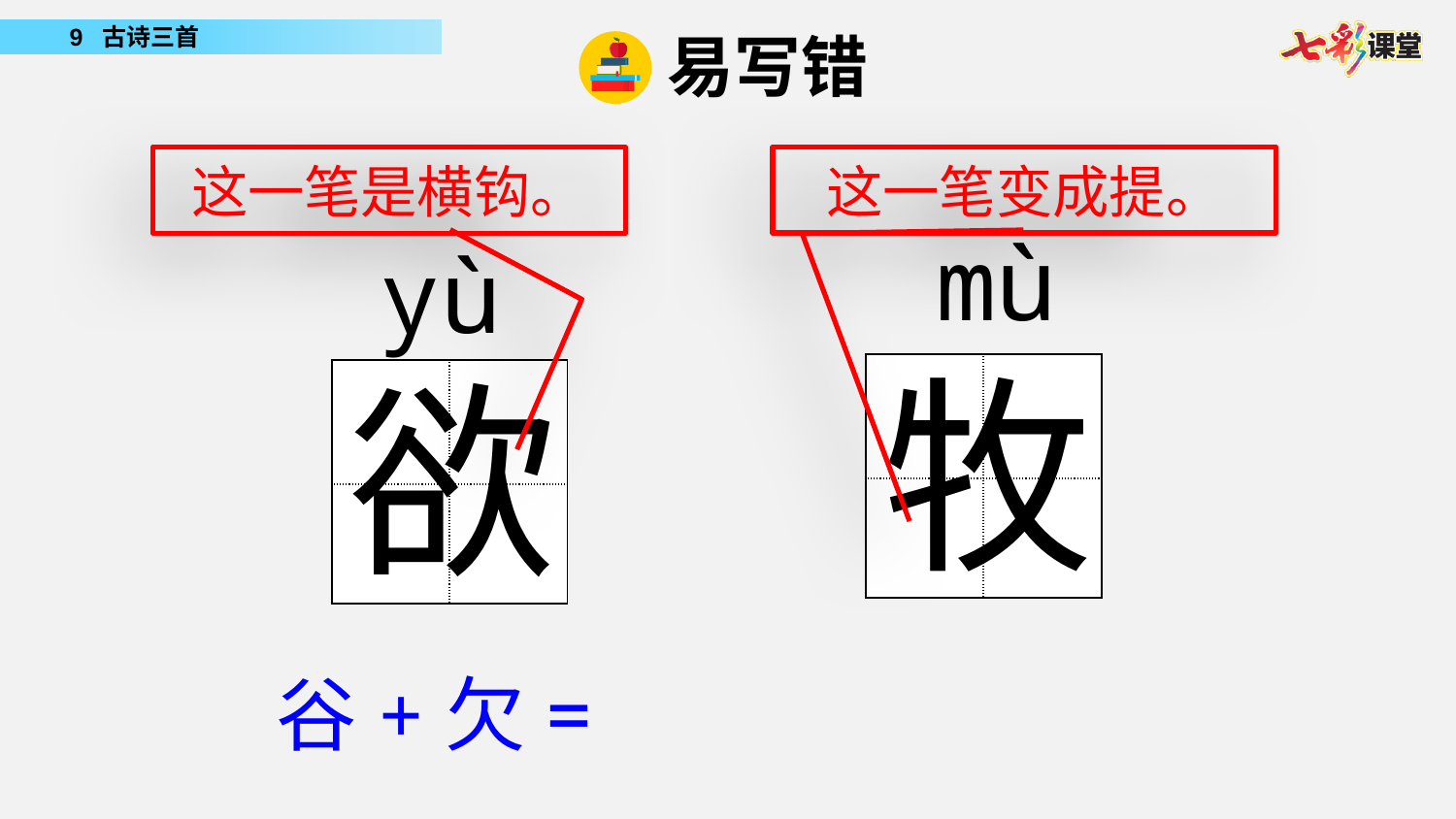

易写错

这一笔变成提。
这一笔是横钩。
mù
yù
牧
欲
|  |  |
| --- | --- |
|  |  |
|  |  |
| --- | --- |
|  |  |
谷+欠=欲